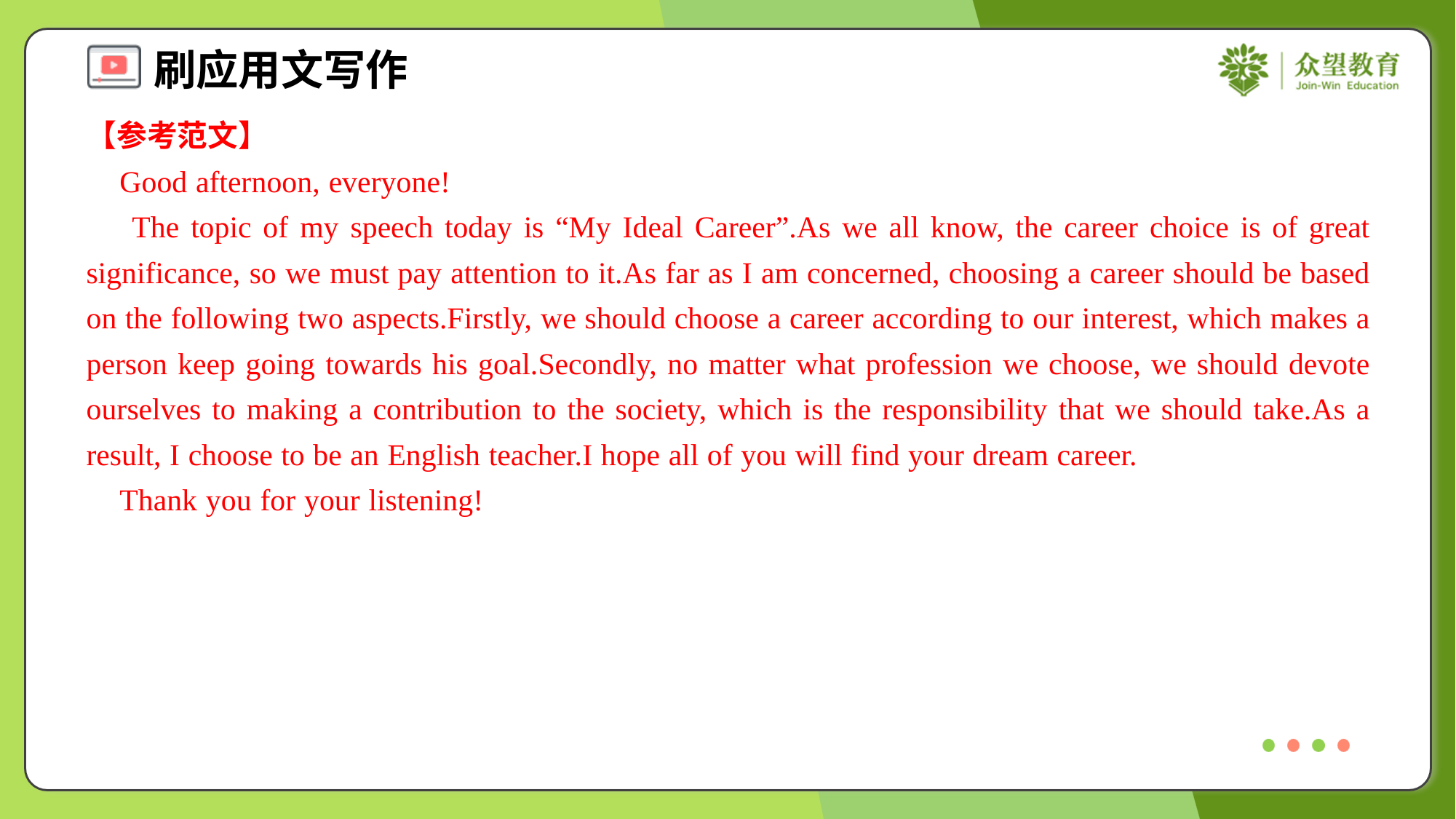

【参考范文】
    Good afternoon, everyone!
    The topic of my speech today is “My Ideal Career”.As we all know, the career choice is of great significance, so we must pay attention to it.As far as I am concerned, choosing a career should be based on the following two aspects.Firstly, we should choose a career according to our interest, which makes a person keep going towards his goal.Secondly, no matter what profession we choose, we should devote ourselves to making a contribution to the society, which is the responsibility that we should take.As a result, I choose to be an English teacher.I hope all of you will find your dream career.
    Thank you for your listening!